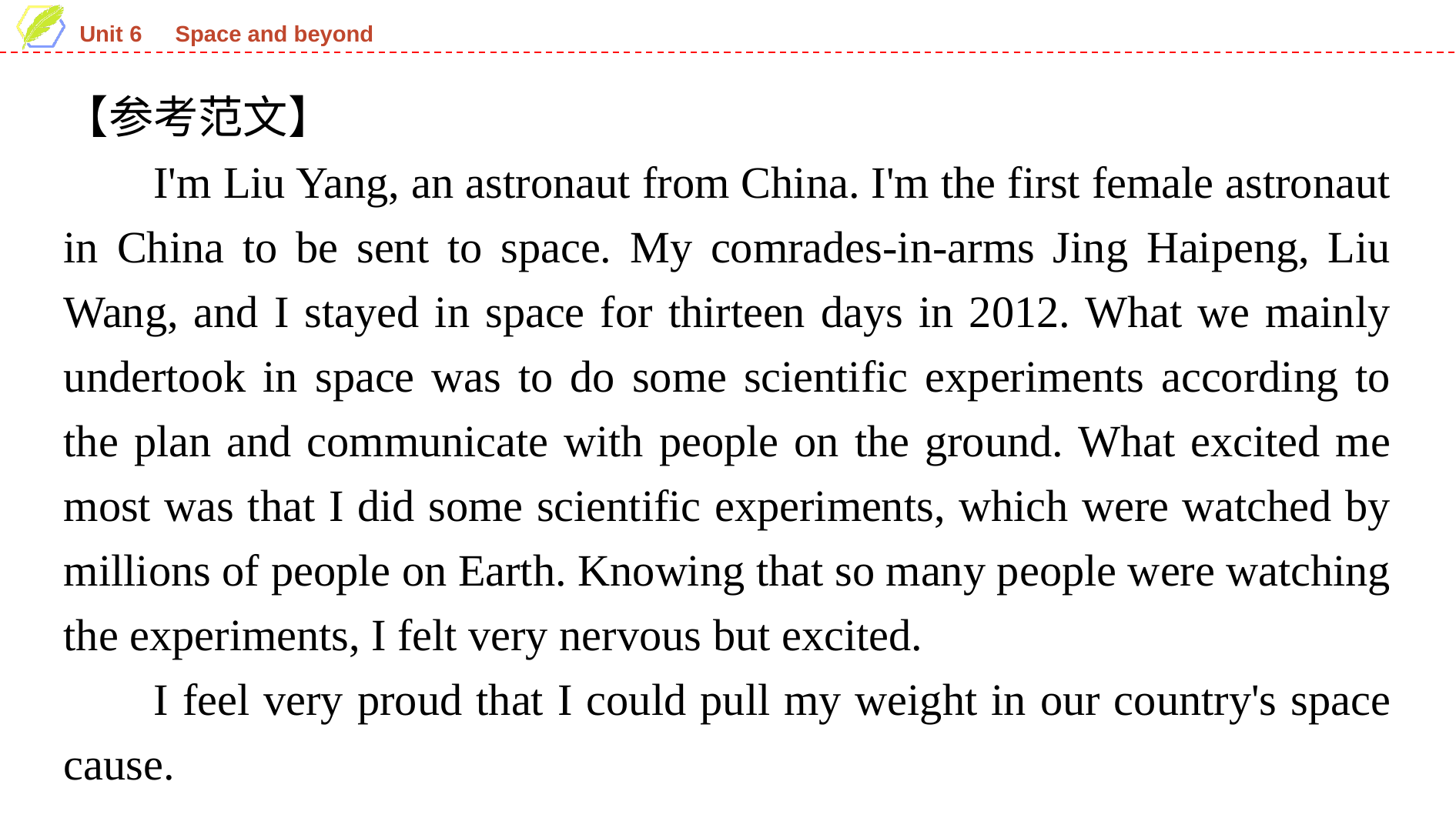

【参考范文】
I'm Liu Yang, an astronaut from China. I'm the first female astronaut in China to be sent to space. My comrades-in-arms Jing Haipeng, Liu Wang, and I stayed in space for thirteen days in 2012. What we mainly undertook in space was to do some scientific experiments according to the plan and communicate with people on the ground. What excited me most was that I did some scientific experiments, which were watched by millions of people on Earth. Knowing that so many people were watching the experiments, I felt very nervous but excited.
I feel very proud that I could pull my weight in our country's space cause.